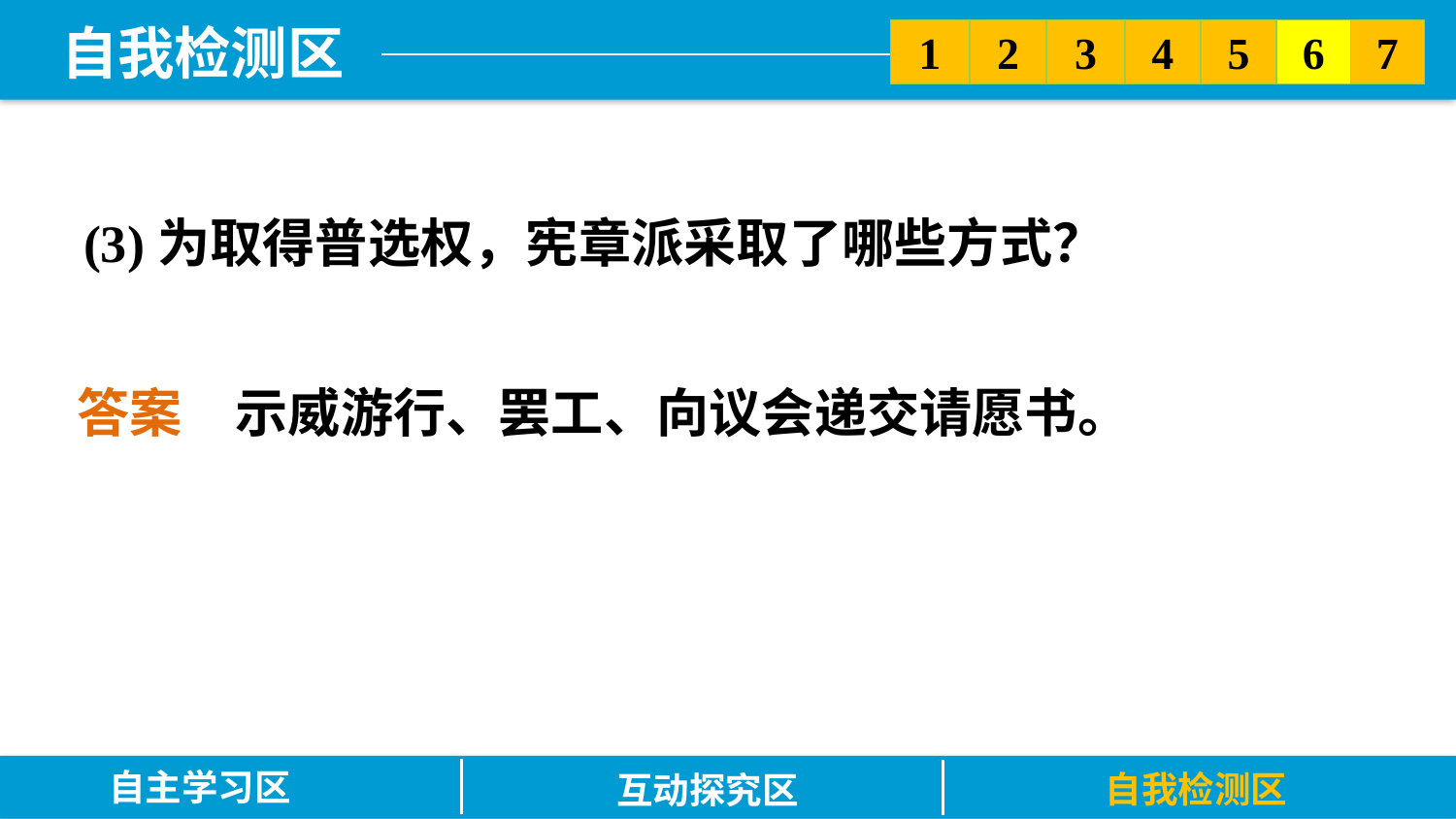

5
6
2
3
7
1
4
(3)为取得普选权，宪章派采取了哪些方式？
答案　示威游行、罢工、向议会递交请愿书。
自主学习区
自我检测区
互动探究区